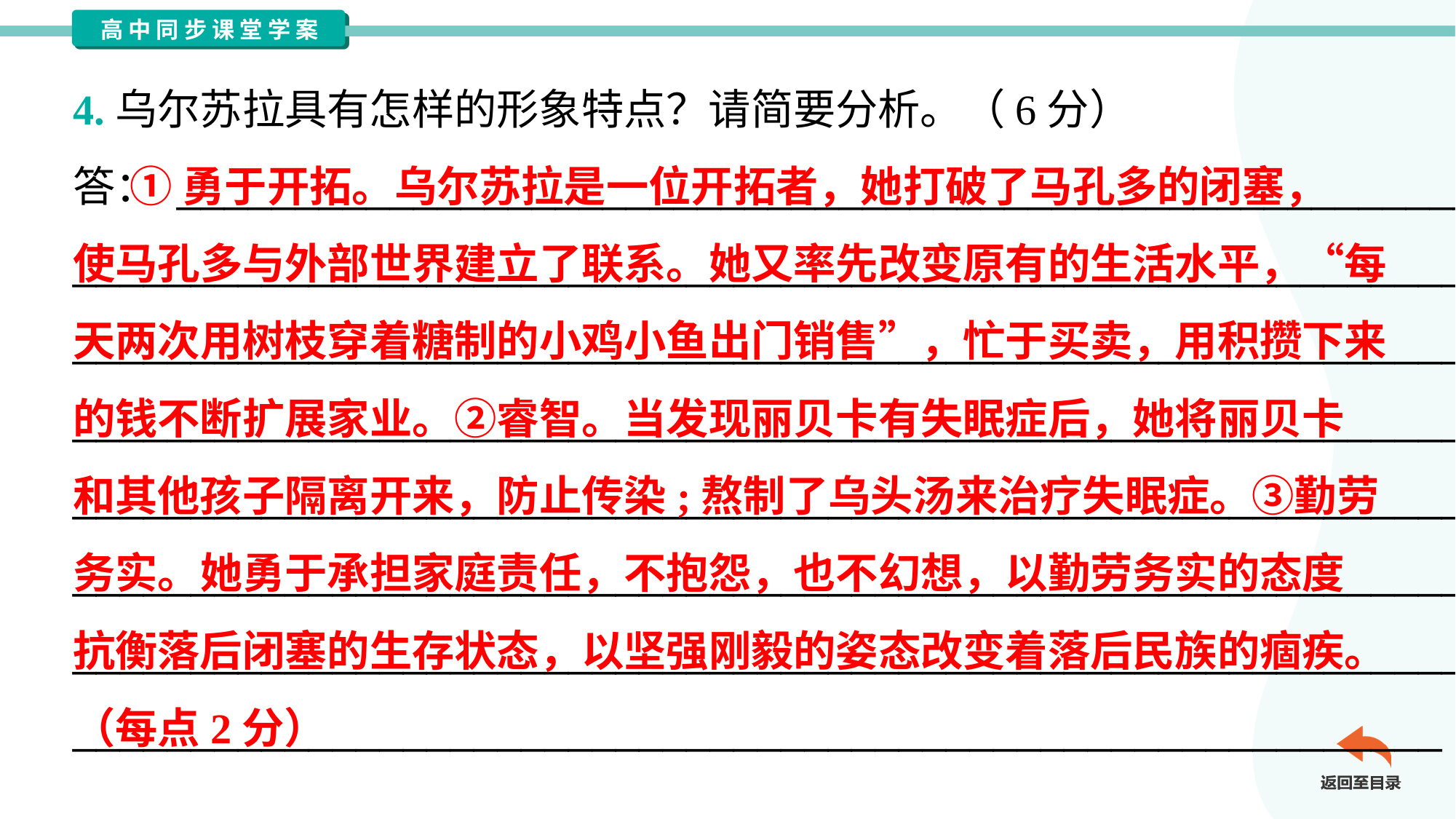

4.乌尔苏拉具有怎样的形象特点？请简要分析。（6分）
答： ________________________________________________________
_____________________________________________________________
_____________________________________________________________
_____________________________________________________________
_____________________________________________________________
_____________________________________________________________
_____________________________________________________________
__________________________________________________________
      ①勇于开拓。乌尔苏拉是一位开拓者，她打破了马孔多的闭塞，
使马孔多与外部世界建立了联系。她又率先改变原有的生活水平，“每
天两次用树枝穿着糖制的小鸡小鱼出门销售”，忙于买卖，用积攒下来
的钱不断扩展家业。②睿智。当发现丽贝卡有失眠症后，她将丽贝卡
和其他孩子隔离开来，防止传染;熬制了乌头汤来治疗失眠症。③勤劳
务实。她勇于承担家庭责任，不抱怨，也不幻想，以勤劳务实的态度
抗衡落后闭塞的生存状态，以坚强刚毅的姿态改变着落后民族的痼疾。
（每点2分）